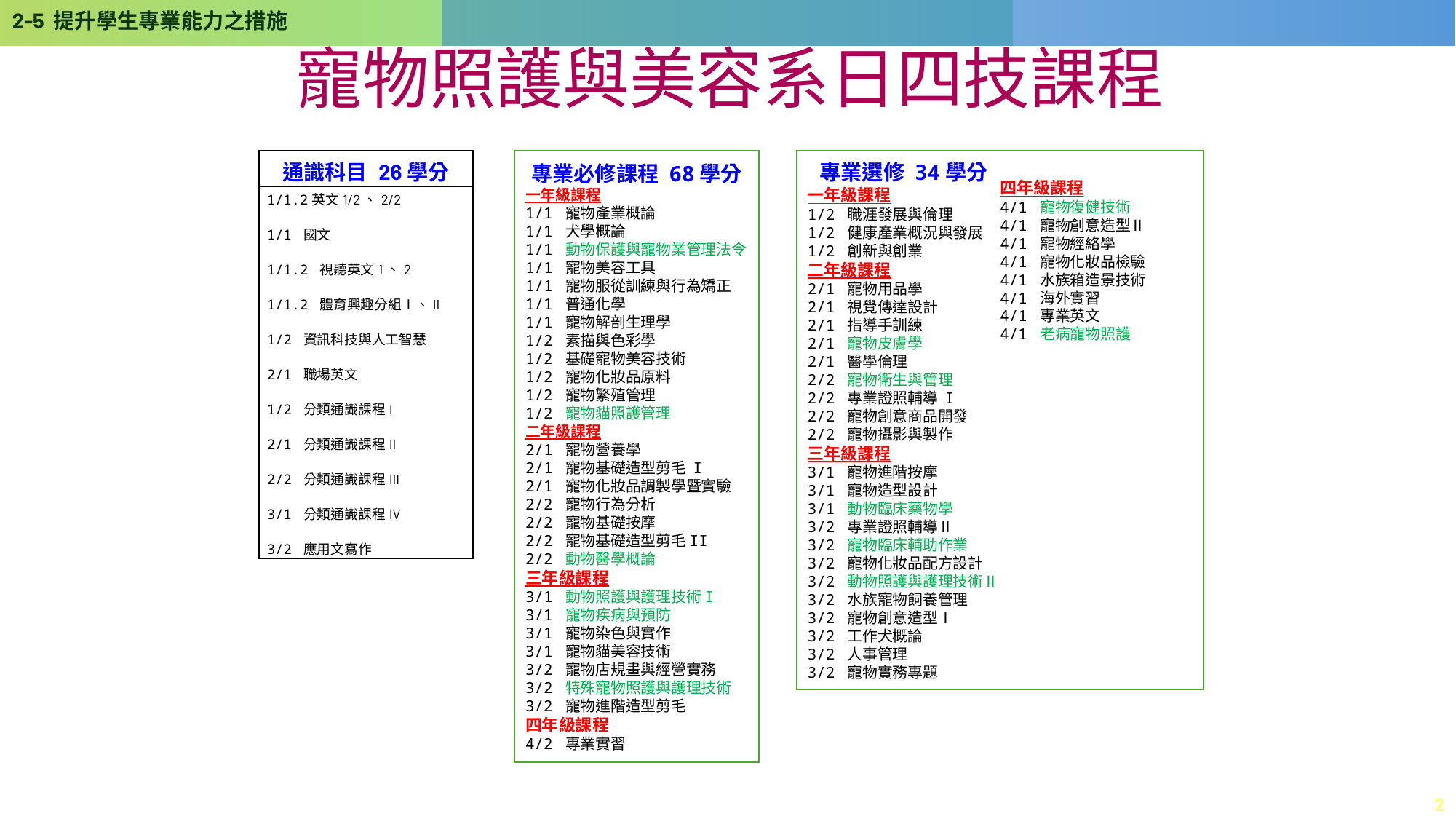

2-5 提升學生專業能力之措施
# 寵物照護與美容系日四技課程
| 通識科目 26學分 |
| --- |
| 1/1.2英文1/2、2/2 1/1 國文 1/1.2 視聽英文1、2 1/1.2 體育興趣分組Ⅰ、II 1/2 資訊科技與人工智慧 2/1 職場英文 1/2 分類通識課程I 2/1 分類通識課程II 2/2 分類通識課程III 3/1 分類通識課程IV 3/2 應用文寫作 |
專業必修課程 68學分
一年級課程
1/1 寵物產業概論
1/1 犬學概論
1/1 動物保護與寵物業管理法令
1/1 寵物美容工具
1/1 寵物服從訓練與行為矯正
1/1 普通化學
1/1 寵物解剖生理學
1/2 素描與色彩學
1/2 基礎寵物美容技術
1/2 寵物化妝品原料
1/2 寵物繁殖管理
1/2 寵物貓照護管理
二年級課程
2/1 寵物營養學
2/1 寵物基礎造型剪毛 I
2/1 寵物化妝品調製學暨實驗
2/2 寵物行為分析
2/2 寵物基礎按摩
2/2 寵物基礎造型剪毛II
2/2 動物醫學概論
三年級課程
3/1 動物照護與護理技術I
3/1 寵物疾病與預防
3/1 寵物染色與實作
3/1 寵物貓美容技術
3/2 寵物店規畫與經營實務
3/2 特殊寵物照護與護理技術
3/2 寵物進階造型剪毛
四年級課程
4/2 專業實習
專業選修 34學分
一年級課程
1/2 職涯發展與倫理
1/2 健康產業概況與發展
1/2 創新與創業
二年級課程
2/1 寵物用品學
2/1 視覺傳達設計
2/1 指導手訓練
2/1 寵物皮膚學
2/1 醫學倫理
2/2 寵物衛生與管理
2/2 專業證照輔導 I
2/2 寵物創意商品開發
2/2 寵物攝影與製作
三年級課程
3/1 寵物進階按摩
3/1 寵物造型設計
3/1 動物臨床藥物學
3/2 專業證照輔導Ⅱ
3/2 寵物臨床輔助作業
3/2 寵物化妝品配方設計
3/2 動物照護與護理技術Ⅱ
3/2 水族寵物飼養管理
3/2 寵物創意造型Ⅰ
3/2 工作犬概論
3/2 人事管理
3/2 寵物實務專題

四年級課程
4/1 寵物復健技術
4/1 寵物創意造型Ⅱ
4/1 寵物經絡學
4/1 寵物化妝品檢驗
4/1 水族箱造景技術
4/1 海外實習
4/1 專業英文
4/1 老病寵物照護

2